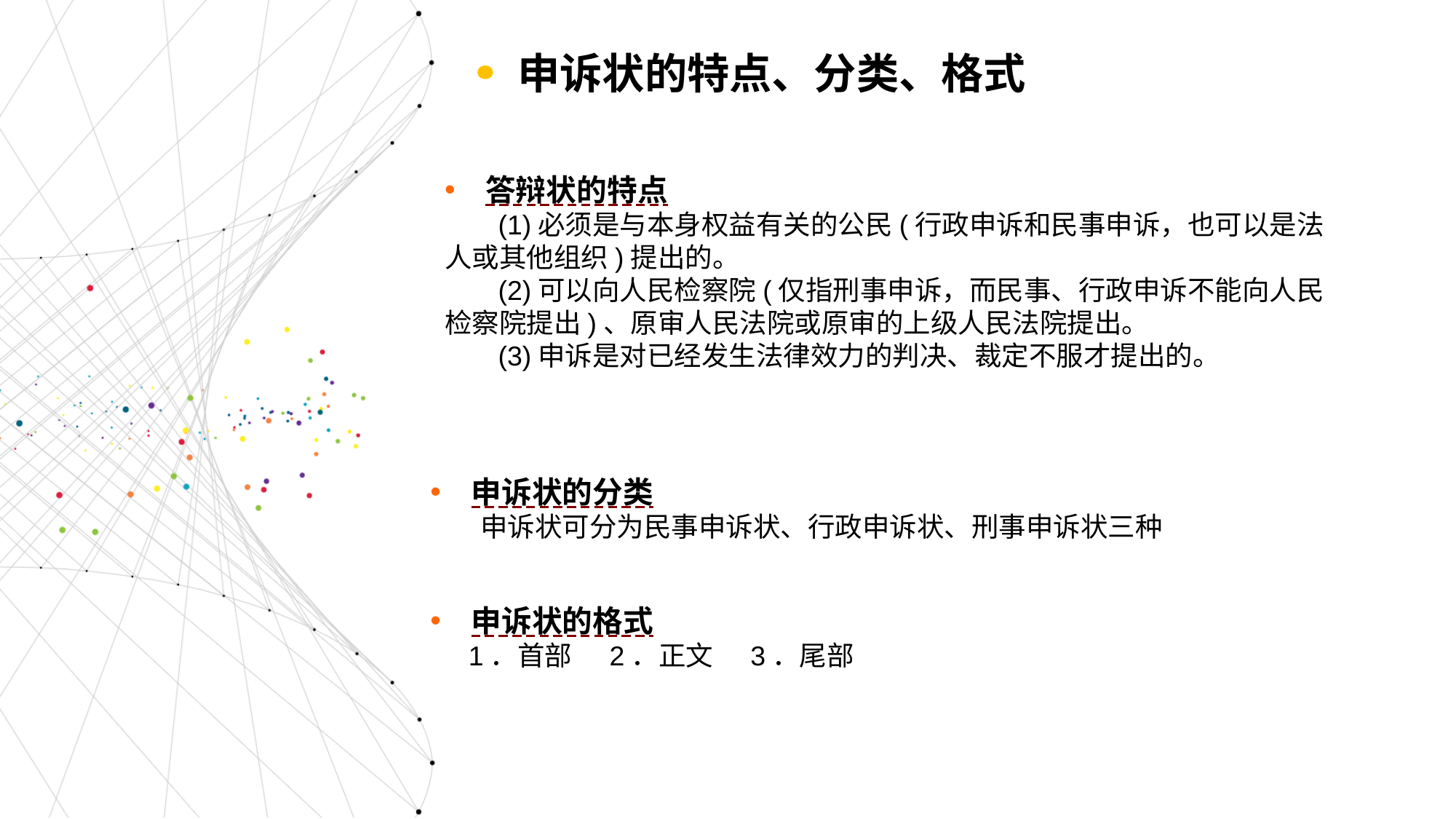

申诉状的特点、分类、格式

答辩状的特点
       (1)必须是与本身权益有关的公民(行政申诉和民事申诉，也可以是法人或其他组织)提出的。
       (2)可以向人民检察院(仅指刑事申诉，而民事、行政申诉不能向人民检察院提出)、原审人民法院或原审的上级人民法院提出。
       (3)申诉是对已经发生法律效力的判决、裁定不服才提出的。
申诉状的分类
       申诉状可分为民事申诉状、行政申诉状、刑事申诉状三种
申诉状的格式
     1．首部     2．正文     3．尾部